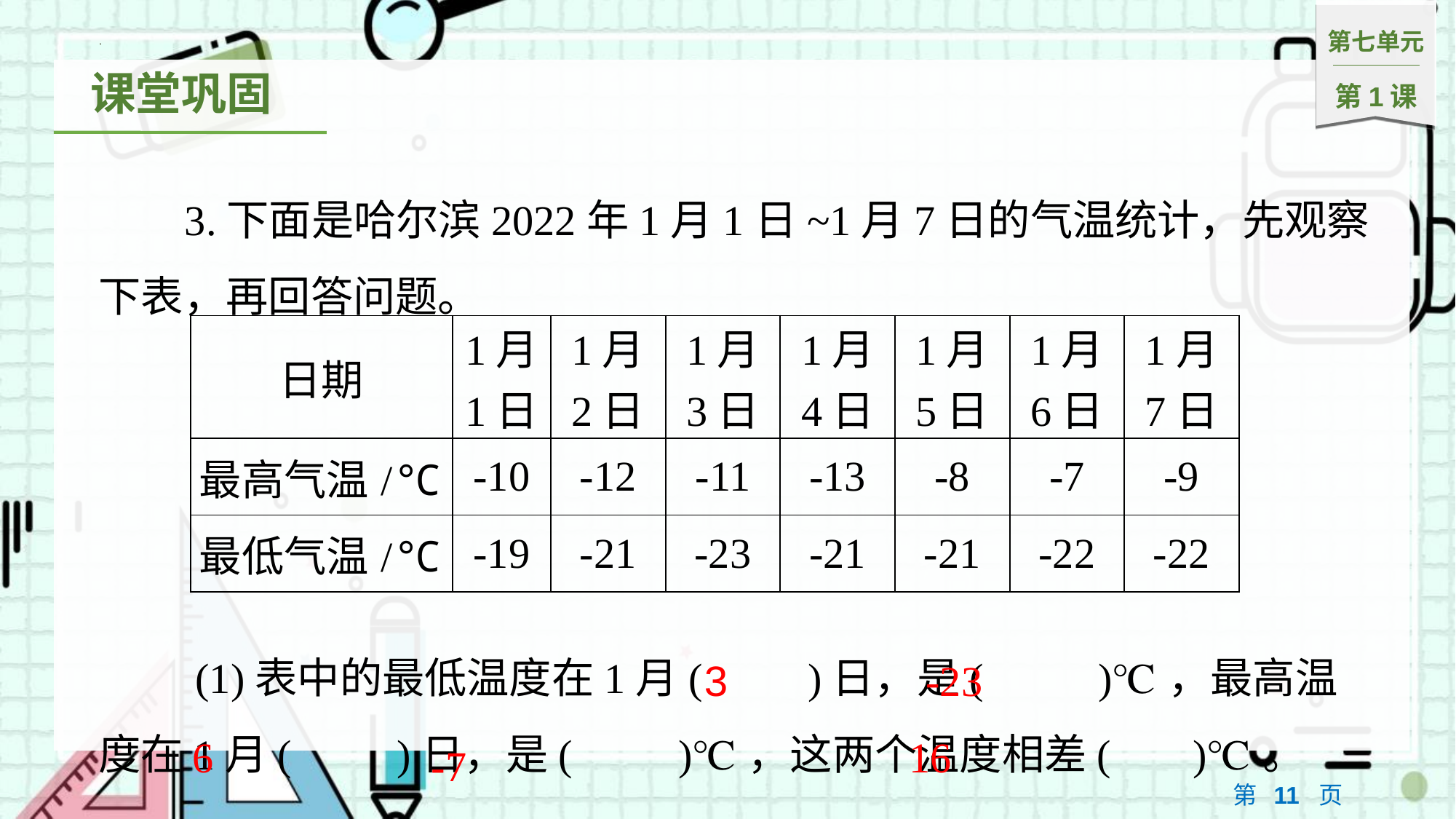

3.下面是哈尔滨2022年1月1日~1月7日的气温统计，先观察下表，再回答问题。

 (1)表中的最低温度在1月(　　)日，是(　 　)℃，最高温度在1月(　　)日，是(　　)℃，这两个温度相差(　  )℃。

| 日期 | 1月 1日 | 1月 2日 | 1月 3日 | 1月 4日 | 1月 5日 | 1月 6日 | 1月 7日 |
| --- | --- | --- | --- | --- | --- | --- | --- |
| 最高气温/℃ | -10 | -12 | -11 | -13 | -8 | -7 | -9 |
| 最低气温/℃ | -19 | -21 | -23 | -21 | -21 | -22 | -22 |
3
-23
6
16
-7